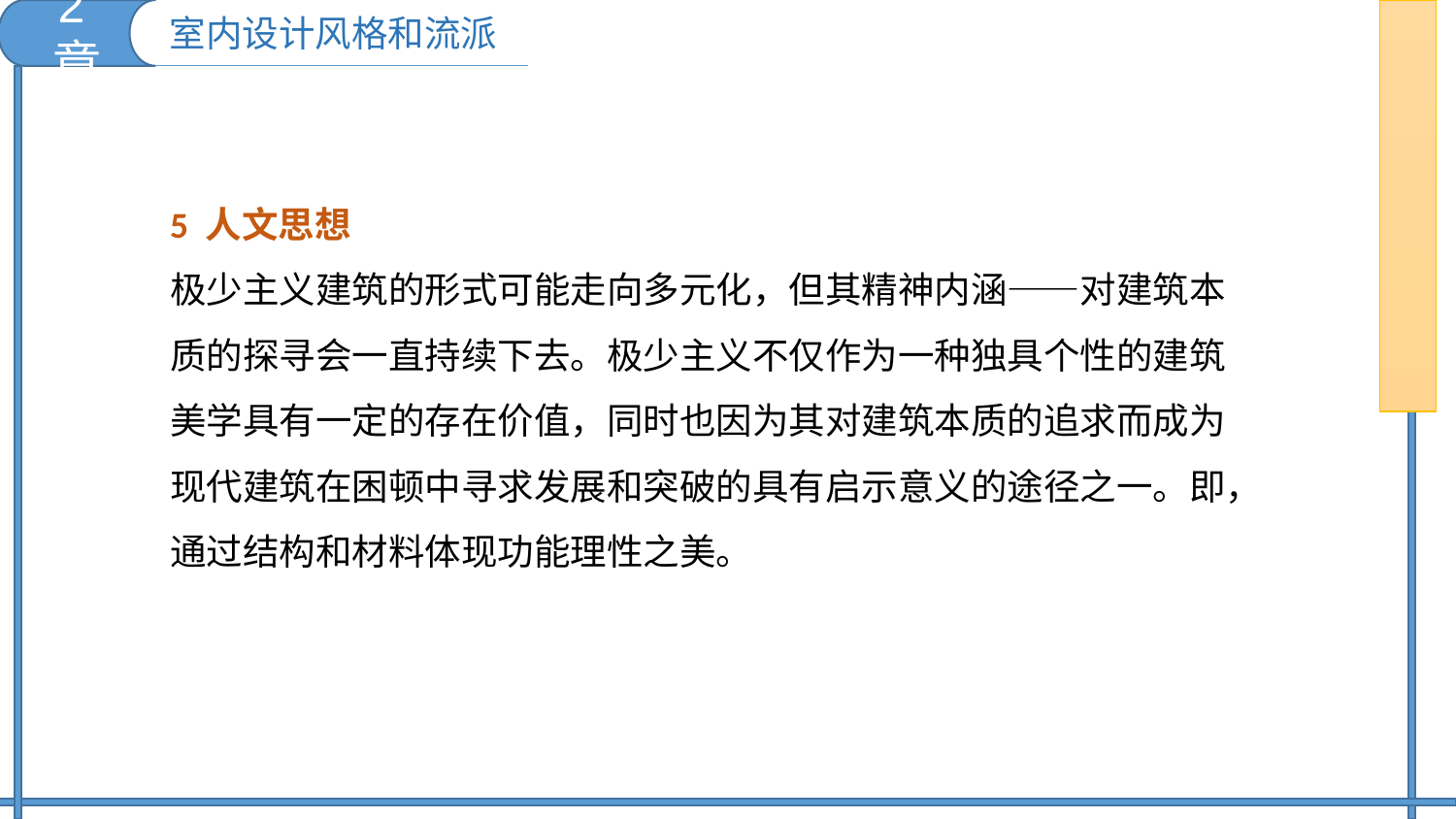

2章

室内设计风格和流派

5 人文思想
极少主义建筑的形式可能走向多元化，但其精神内涵——对建筑本质的探寻会一直持续下去。极少主义不仅作为一种独具个性的建筑美学具有一定的存在价值，同时也因为其对建筑本质的追求而成为现代建筑在困顿中寻求发展和突破的具有启示意义的途径之一。即，通过结构和材料体现功能理性之美。